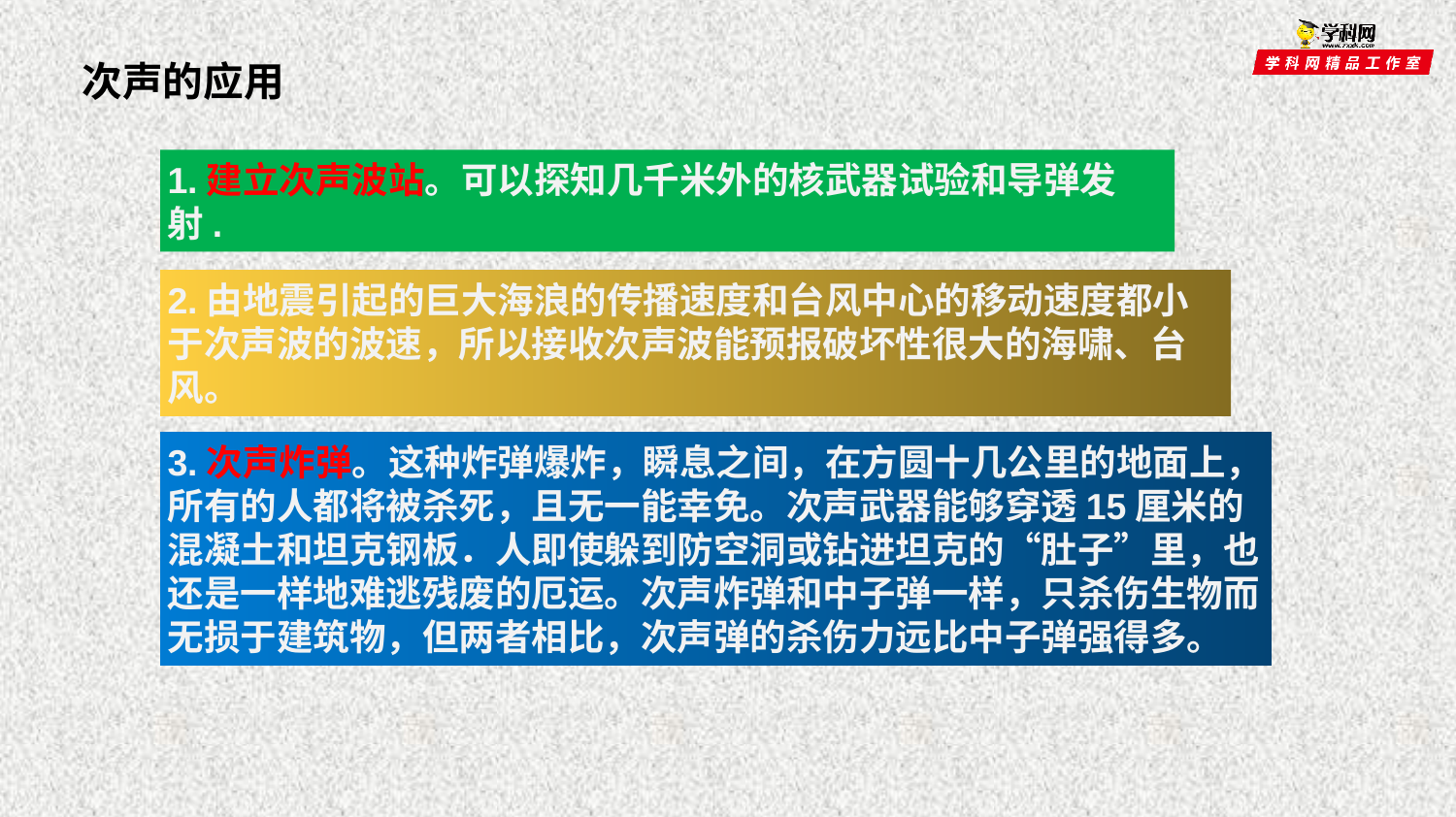

次声的应用
1.建立次声波站。可以探知几千米外的核武器试验和导弹发射.
2.由地震引起的巨大海浪的传播速度和台风中心的移动速度都小于次声波的波速，所以接收次声波能预报破坏性很大的海啸、台风。
3.次声炸弹。这种炸弹爆炸，瞬息之间，在方圆十几公里的地面上，所有的人都将被杀死，且无一能幸免。次声武器能够穿透15厘米的混凝土和坦克钢板．人即使躲到防空洞或钻进坦克的“肚子”里，也还是一样地难逃残废的厄运。次声炸弹和中子弹一样，只杀伤生物而无损于建筑物，但两者相比，次声弹的杀伤力远比中子弹强得多。